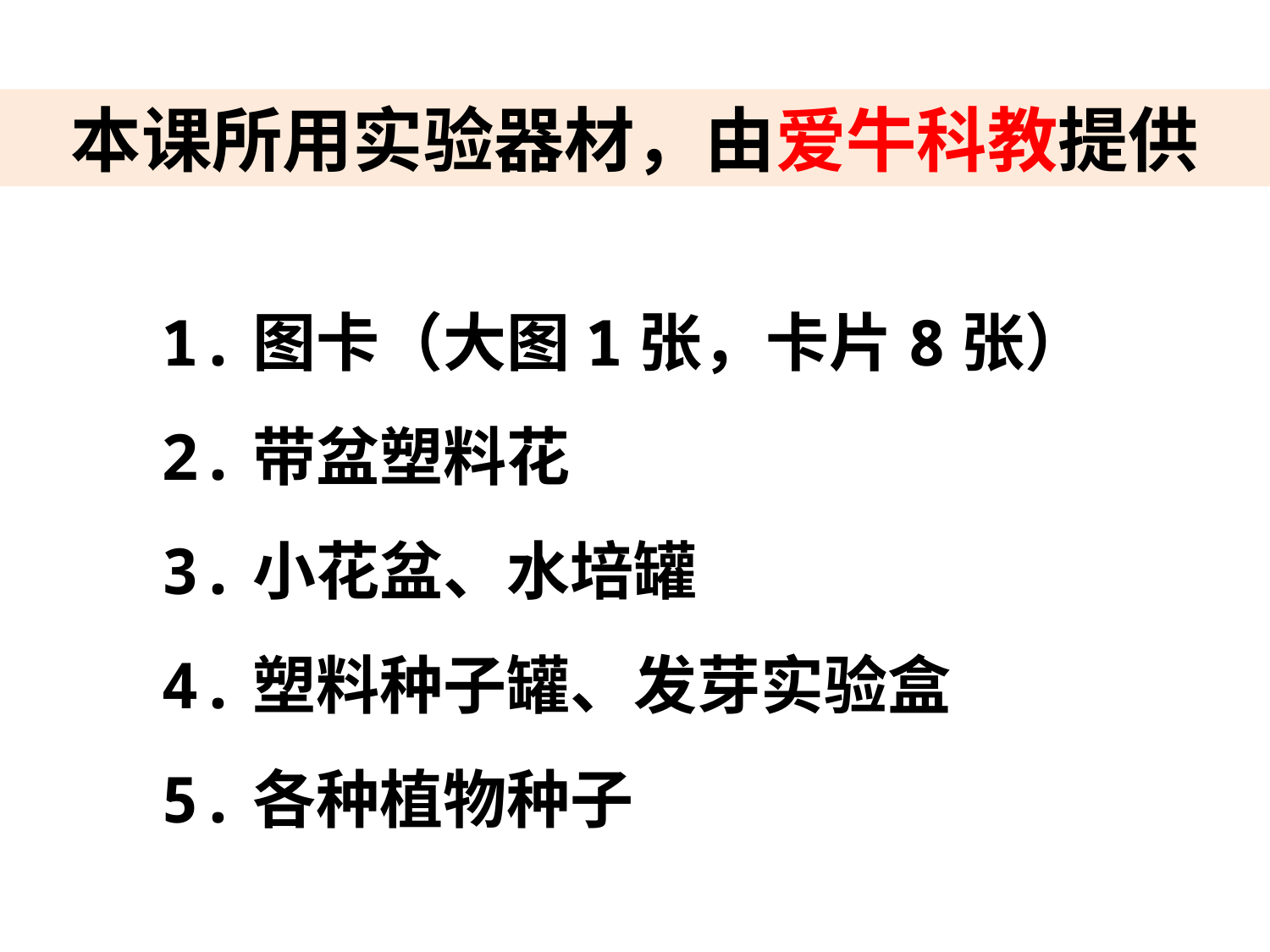

本课所用实验器材，由爱牛科教提供
1.图卡（大图1张，卡片8张）
2.带盆塑料花
3.小花盆、水培罐
4.塑料种子罐、发芽实验盒
5.各种植物种子